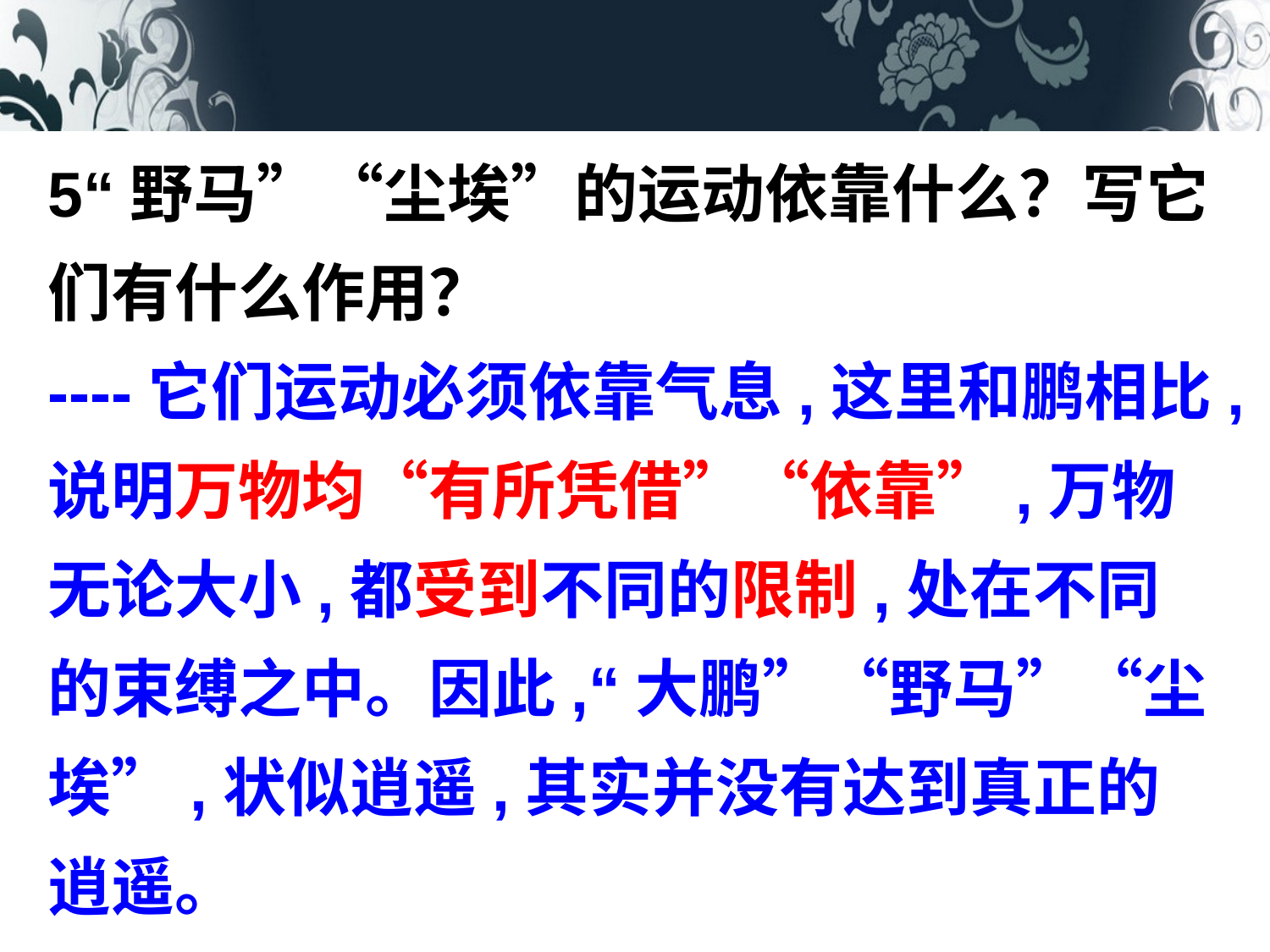

5“野马”“尘埃”的运动依靠什么？写它们有什么作用？
----它们运动必须依靠气息,这里和鹏相比,说明万物均“有所凭借”“依靠”,万物无论大小,都受到不同的限制,处在不同的束缚之中。因此,“大鹏”“野马”“尘埃”,状似逍遥,其实并没有达到真正的逍遥。